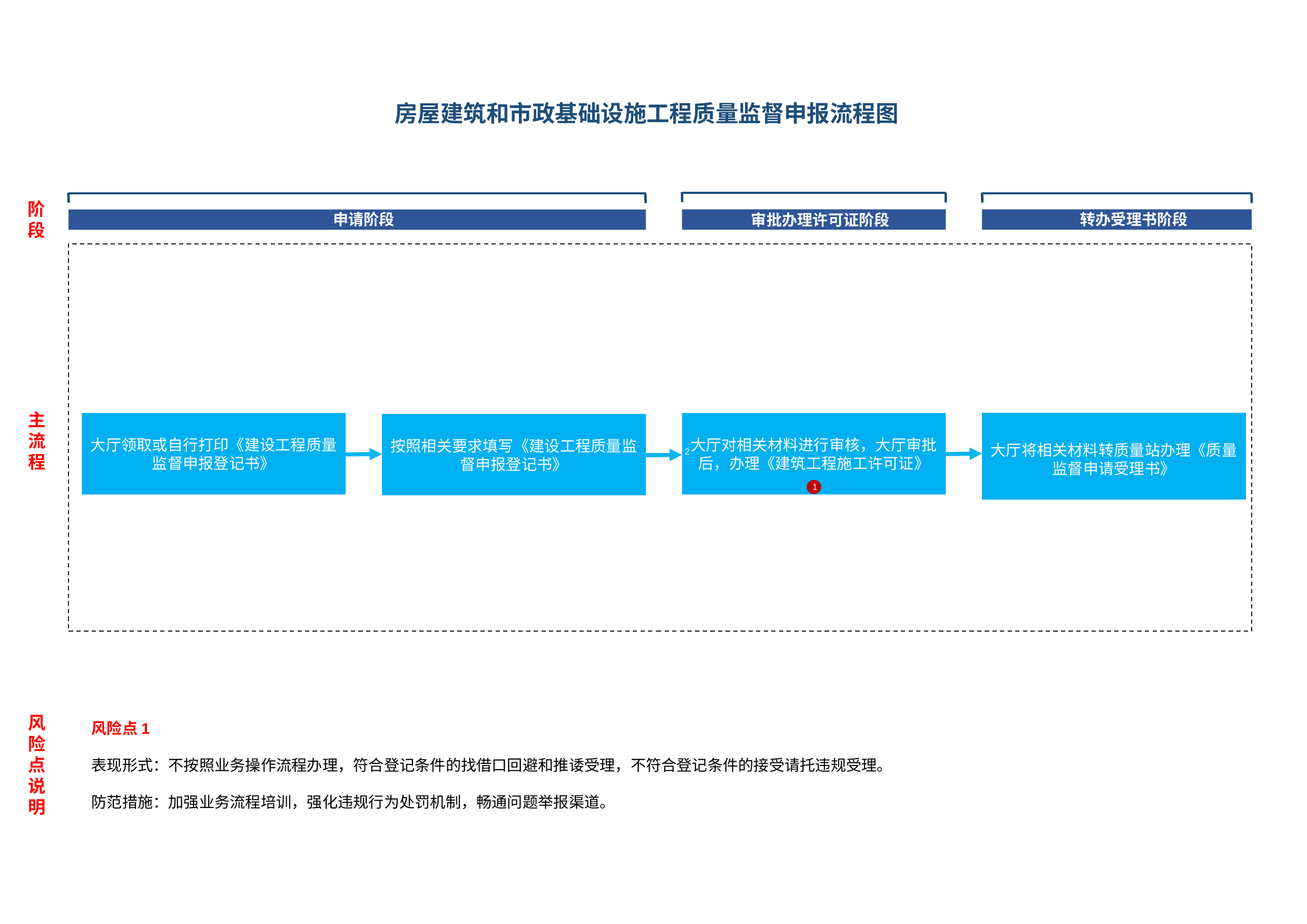

# 房屋建筑和市政基础设施工程质量监督申报流程图
时限
阶段
申请阶段
转办受理书阶段
审批办理许可证阶段

主
流程

大厅将相关材料转质量站办理《质量监督申请受理书》

大厅对相关材料进行审核，大厅审批后，办理《建筑工程施工许可证》

大厅领取或自行打印《建设工程质量监督申报登记书》

按照相关要求填写《建设工程质量监督申报登记书》

2
1

风险点说明
风险点1

表现形式：不按照业务操作流程办理，符合登记条件的找借口回避和推诿受理，不符合登记条件的接受请托违规受理。

防范措施：加强业务流程培训，强化违规行为处罚机制，畅通问题举报渠道。